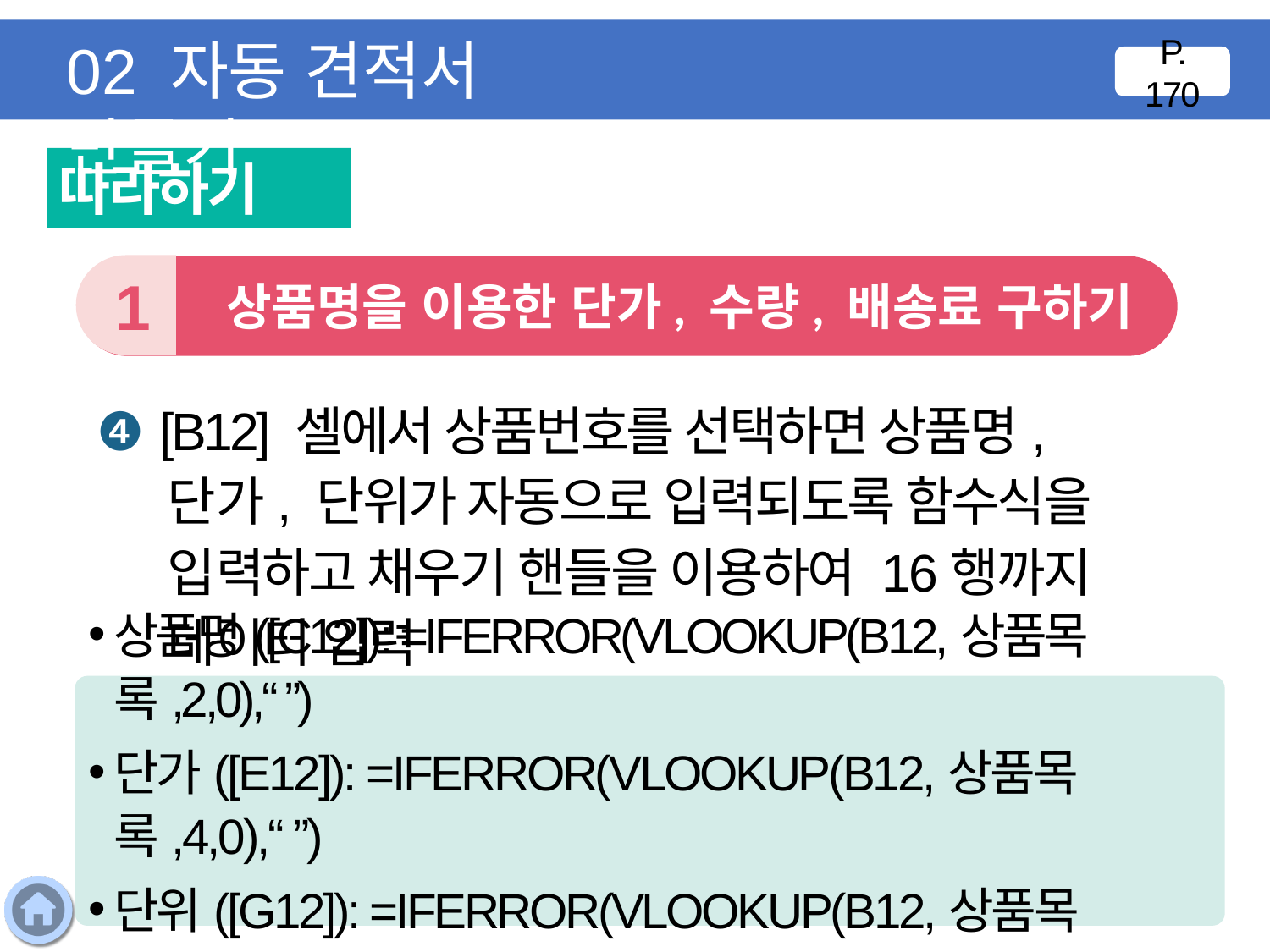

02 자동 견적서 만들기
P. 170
따라하기
1
        상품명을 이용한 단가, 수량, 배송료 구하기
❹ [B12] 셀에서 상품번호를 선택하면 상품명, 단가, 단위가 자동으로 입력되도록 함수식을 입력하고 채우기 핸들을 이용하여 16행까지 데이터 입력
상품명([C12]): =IFERROR(VLOOKUP(B12,상품목록,2,0),“ ”)
단가([E12]): =IFERROR(VLOOKUP(B12,상품목록,4,0),“ ”)
단위([G12]): =IFERROR(VLOOKUP(B12,상품목록,3,0),“ ”)